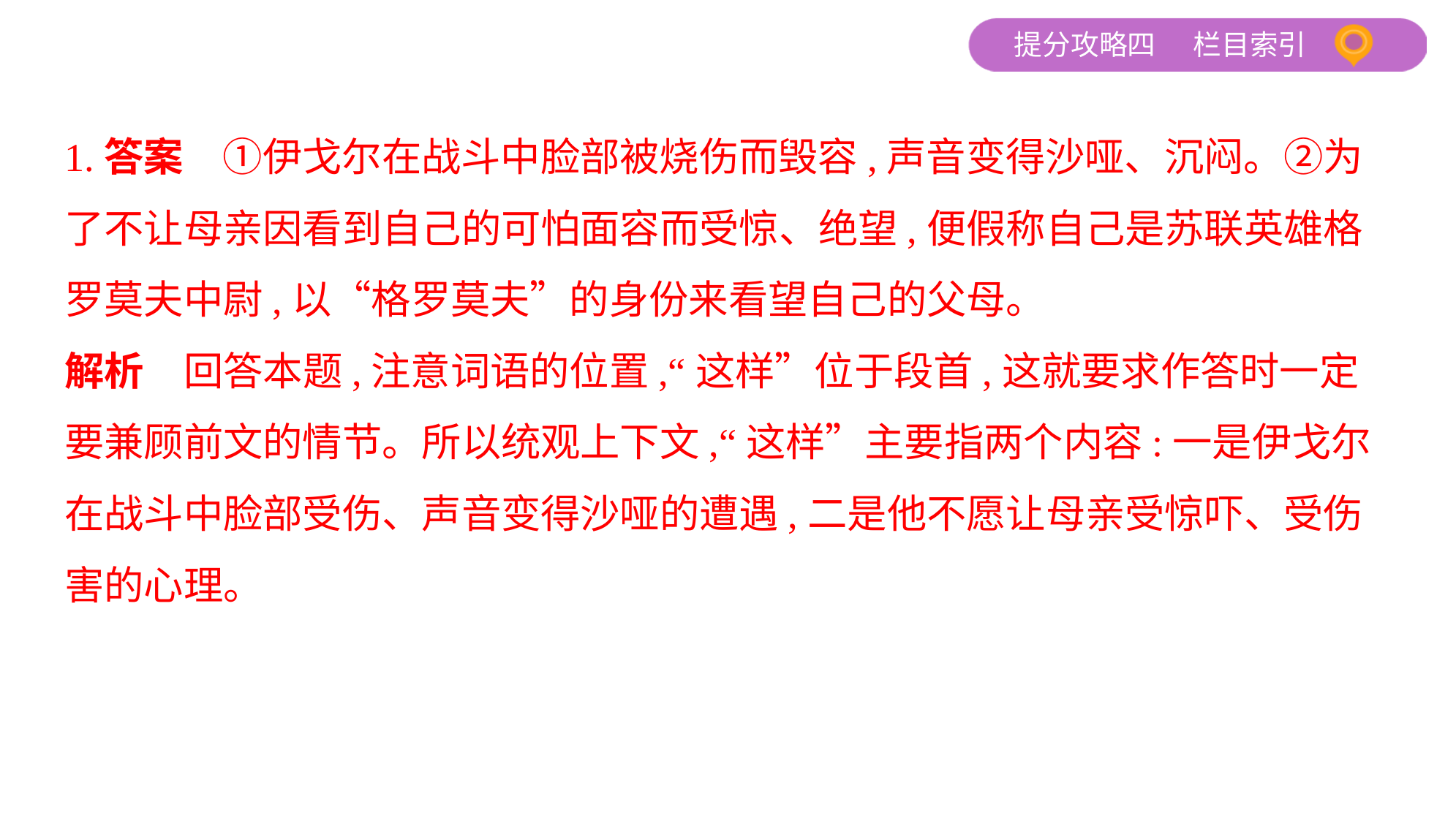

1.答案　①伊戈尔在战斗中脸部被烧伤而毁容,声音变得沙哑、沉闷。②为
了不让母亲因看到自己的可怕面容而受惊、绝望,便假称自己是苏联英雄格
罗莫夫中尉,以“格罗莫夫”的身份来看望自己的父母。
解析　回答本题,注意词语的位置,“这样”位于段首,这就要求作答时一定
要兼顾前文的情节。所以统观上下文,“这样”主要指两个内容:一是伊戈尔
在战斗中脸部受伤、声音变得沙哑的遭遇,二是他不愿让母亲受惊吓、受伤
害的心理。